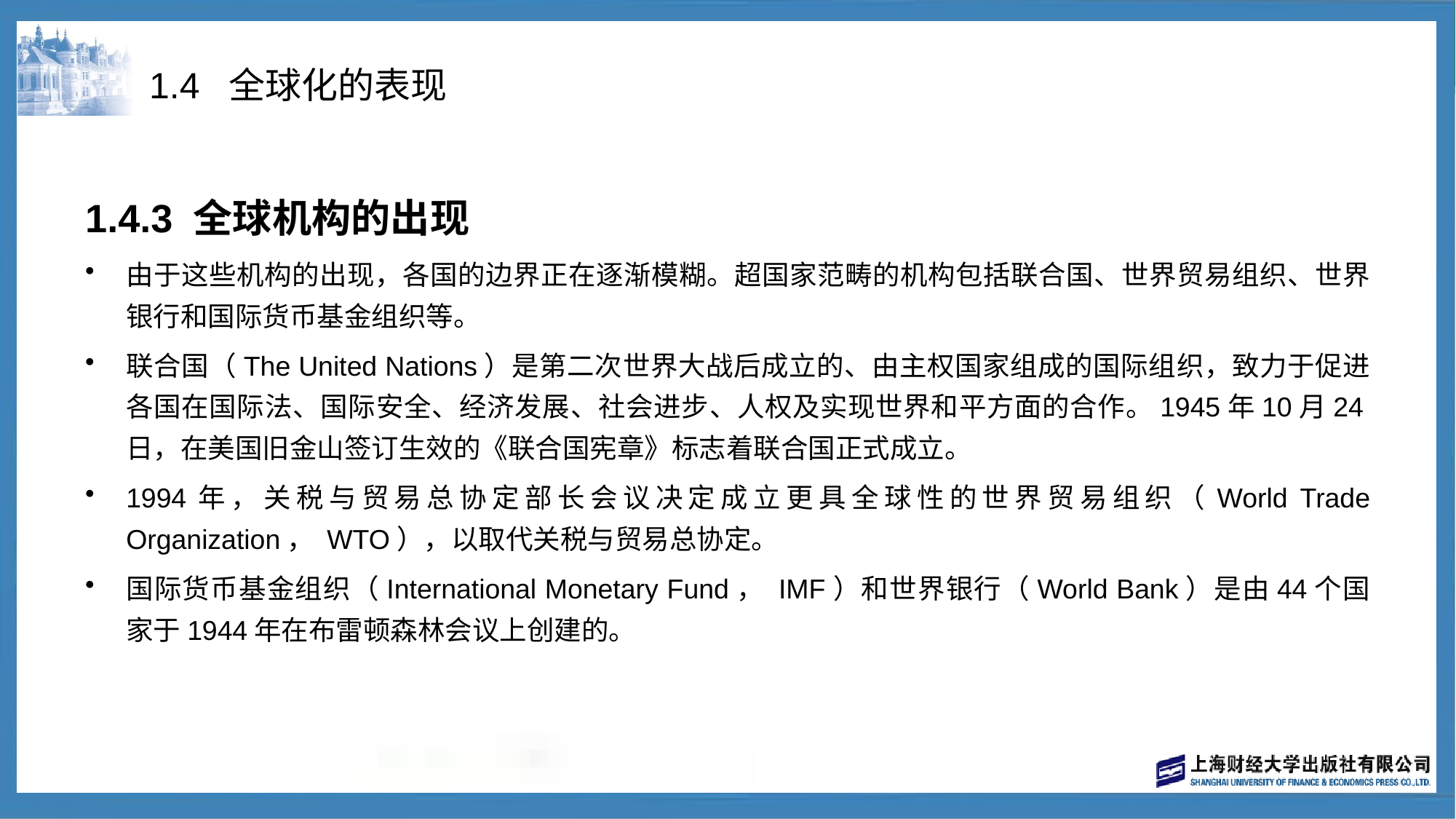

# 1.4  全球化的表现
1.4.3 全球机构的出现
由于这些机构的出现，各国的边界正在逐渐模糊。超国家范畴的机构包括联合国、世界贸易组织、世界银行和国际货币基金组织等。
联合国（The United Nations）是第二次世界大战后成立的、由主权国家组成的国际组织，致力于促进各国在国际法、国际安全、经济发展、社会进步、人权及实现世界和平方面的合作。1945年10月24日，在美国旧金山签订生效的《联合国宪章》标志着联合国正式成立。
1994年，关税与贸易总协定部长会议决定成立更具全球性的世界贸易组织（World Trade Organization， WTO），以取代关税与贸易总协定。
国际货币基金组织（International Monetary Fund， IMF）和世界银行（World Bank）是由44个国家于1944年在布雷顿森林会议上创建的。